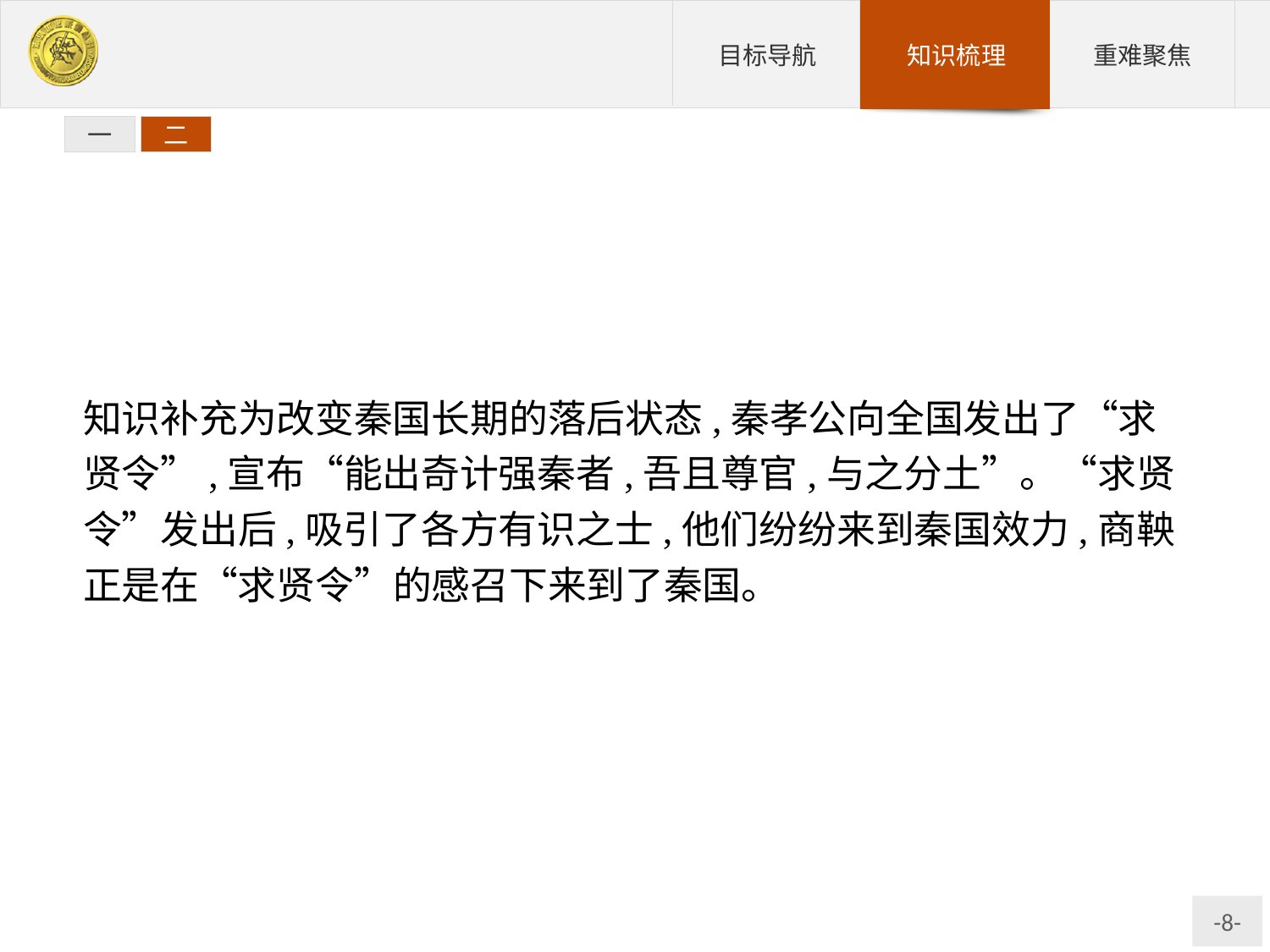

一
二
知识补充为改变秦国长期的落后状态,秦孝公向全国发出了“求贤令”,宣布“能出奇计强秦者,吾且尊官,与之分土”。“求贤令”发出后,吸引了各方有识之士,他们纷纷来到秦国效力,商鞅正是在“求贤令”的感召下来到了秦国。